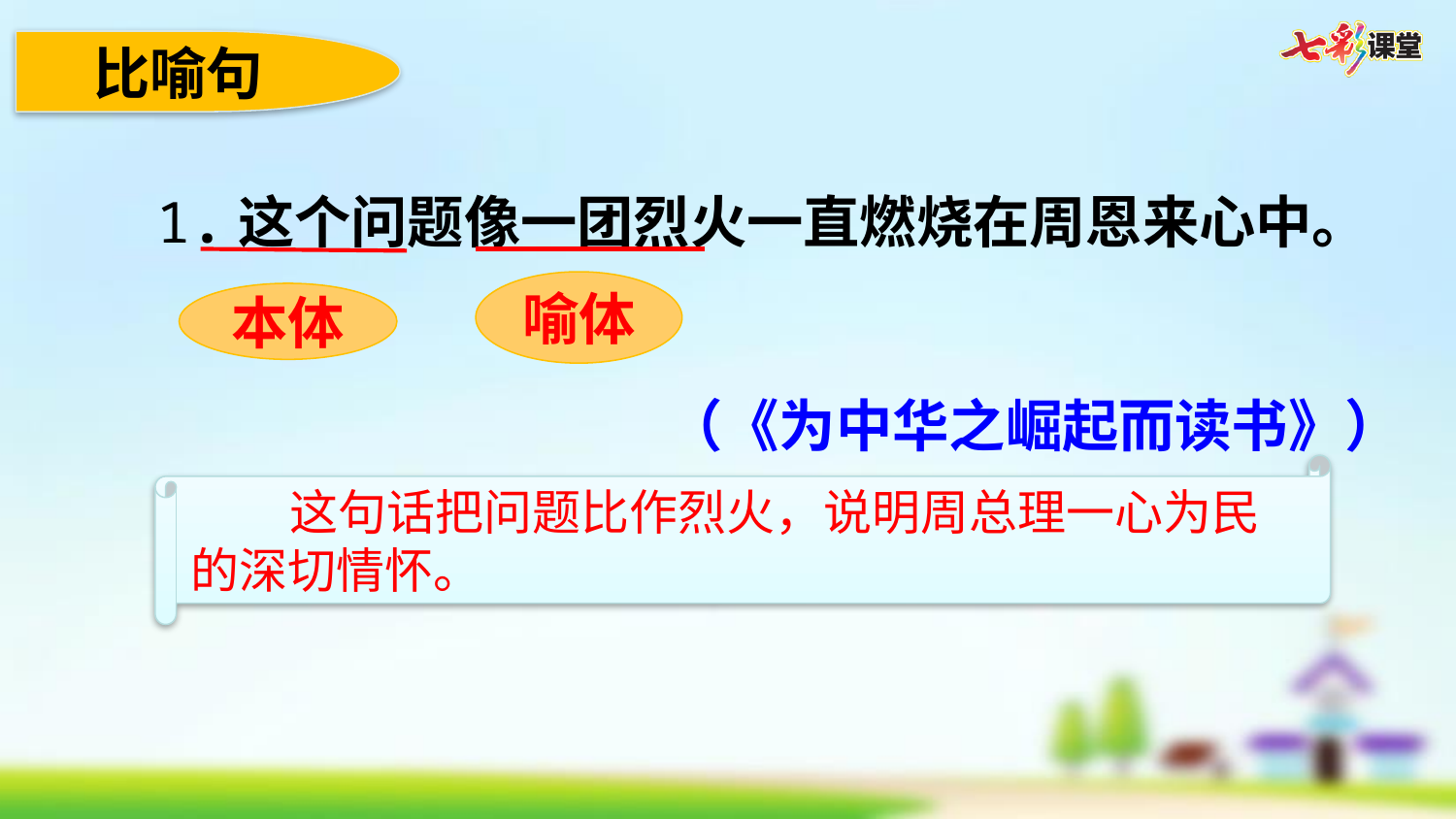

比喻句
   1.这个问题像一团烈火一直燃烧在周恩来心中。
（《为中华之崛起而读书》）
喻体
本体
        这句话把问题比作烈火，说明周总理一心为民的深切情怀。